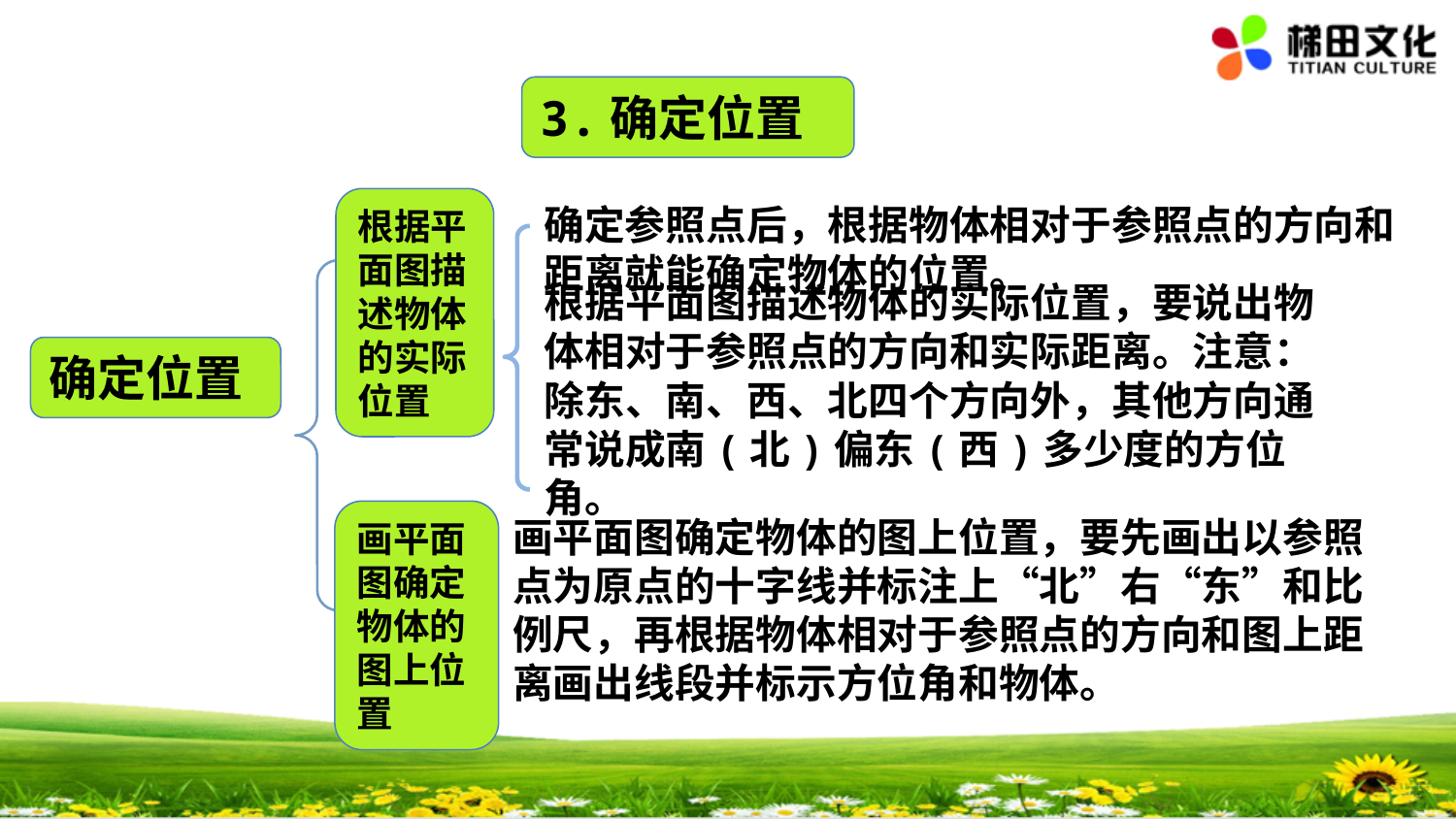

3.确定位置
根据平面图描述物体的实际位置
确定参照点后，根据物体相对于参照点的方向和距离就能确定物体的位置。

根据平面图描述物体的实际位置，要说出物体相对于参照点的方向和实际距离。注意：除东、南、西、北四个方向外，其他方向通常说成南(北)偏东(西)多少度的方位角。
确定位置
画平面图确定物体的图上位置
画平面图确定物体的图上位置，要先画出以参照点为原点的十字线并标注上“北”右“东”和比例尺，再根据物体相对于参照点的方向和图上距离画出线段并标示方位角和物体。